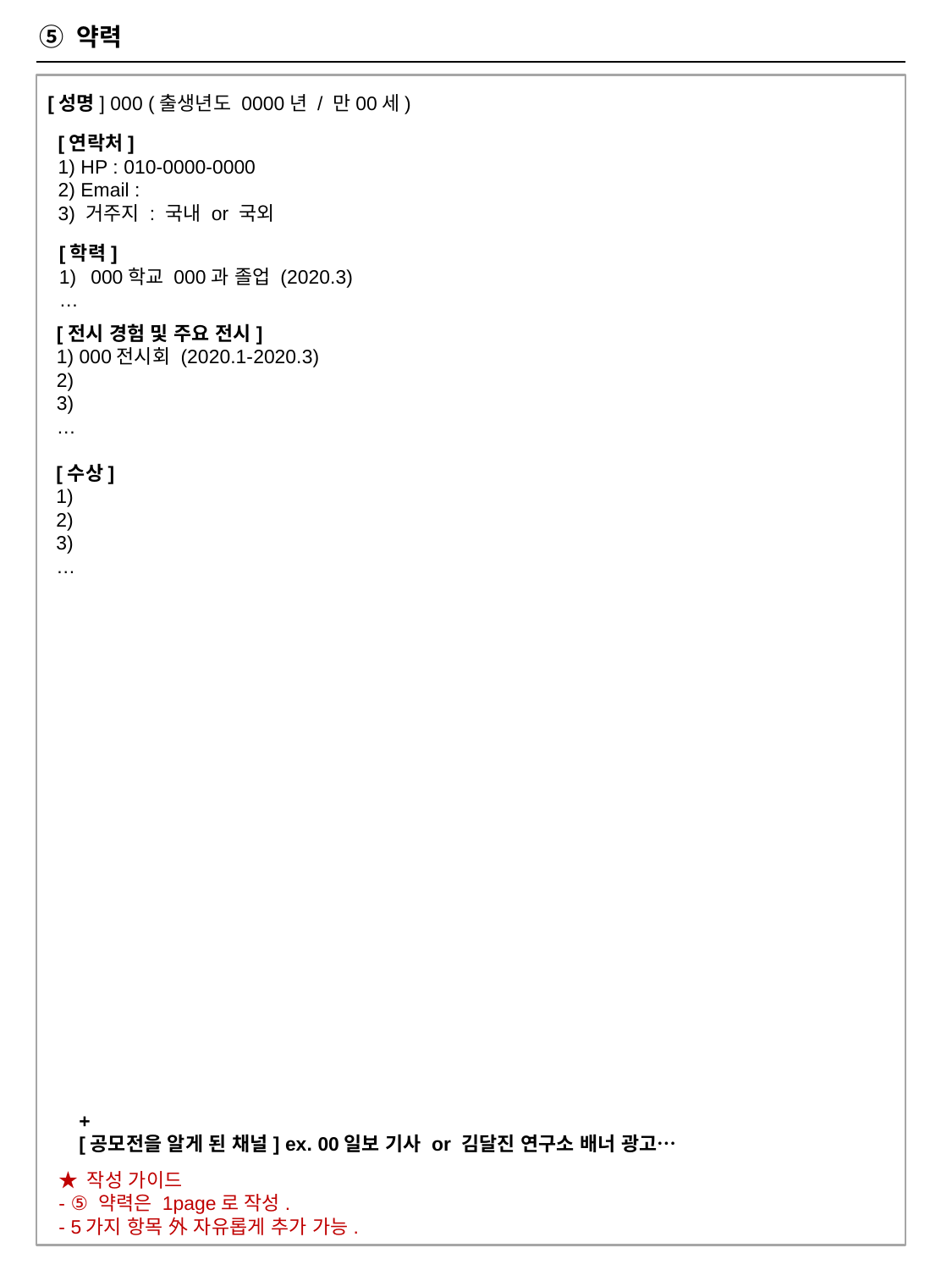

⑤ 약력

[성명] 000 (출생년도 0000년 / 만00세)
[연락처]
1) HP : 010-0000-0000
2) Email :
3) 거주지 : 국내 or 국외
[학력]
000학교 000과 졸업 (2020.3)
…
[전시 경험 및 주요 전시]
1) 000전시회 (2020.1-2020.3)
2)
3)
…

[수상]
1)
2)
3)
…
+
[공모전을 알게 된 채널] ex. 00일보 기사 or 김달진 연구소 배너 광고…
★ 작성 가이드
- ⑤ 약력은 1page로 작성.
- 5가지 항목 外 자유롭게 추가 가능.